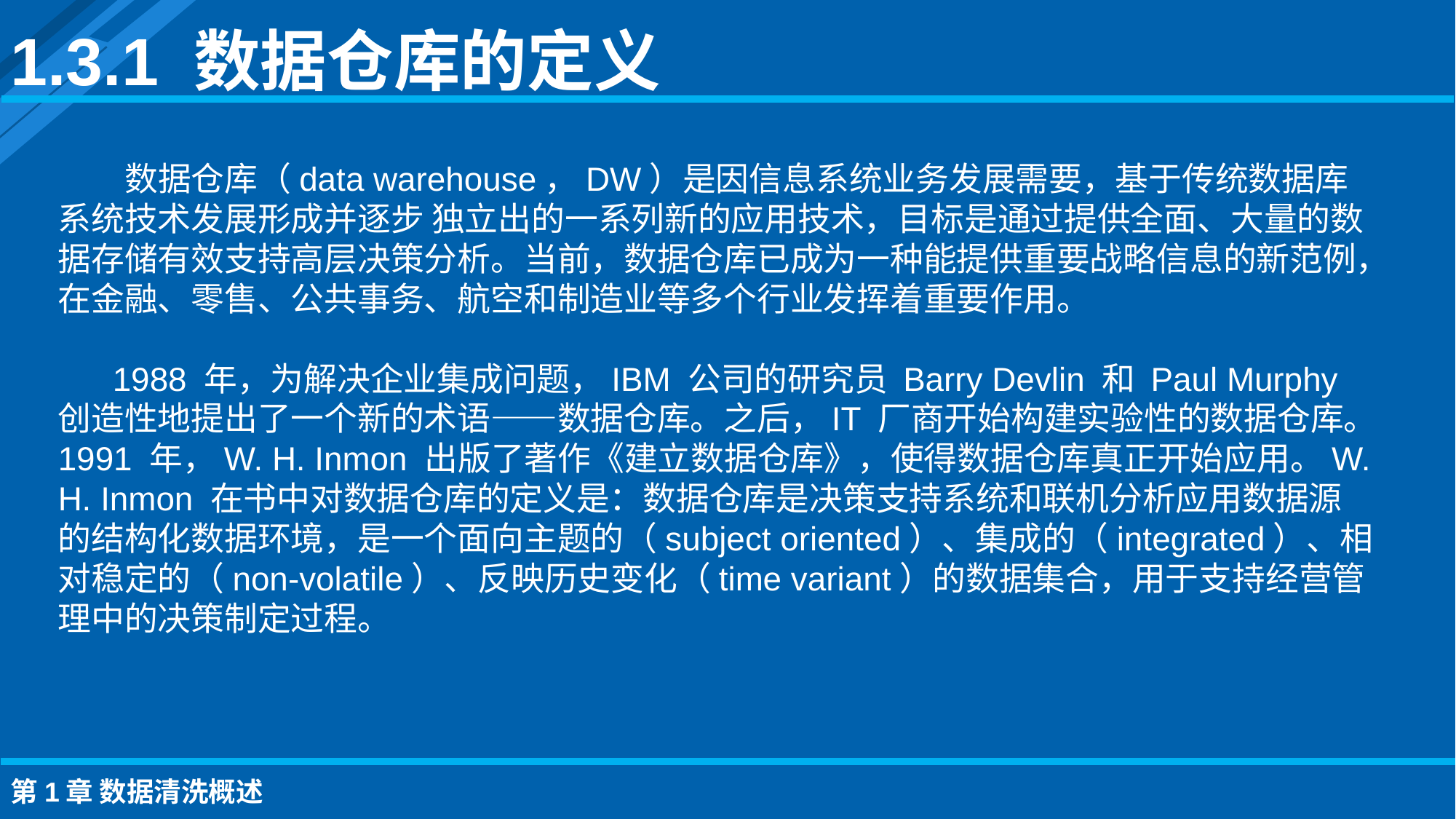

1.3.1 数据仓库的定义

数据仓库（data warehouse，DW）是因信息系统业务发展需要，基于传统数据库系统技术发展形成并逐步 独立出的一系列新的应用技术，目标是通过提供全面、大量的数据存储有效支持高层决策分析。当前，数据仓库已成为一种能提供重要战略信息的新范例，在金融、零售、公共事务、航空和制造业等多个行业发挥着重要作用。

1988 年，为解决企业集成问题，IBM 公司的研究员 Barry Devlin 和 Paul Murphy 创造性地提出了一个新的术语——数据仓库。之后，IT 厂商开始构建实验性的数据仓库。1991 年，W. H. Inmon 出版了著作《建立数据仓库》，使得数据仓库真正开始应用。W. H. Inmon 在书中对数据仓库的定义是：数据仓库是决策支持系统和联机分析应用数据源的结构化数据环境，是一个面向主题的（subject oriented）、集成的（integrated）、相对稳定的（non-volatile）、反映历史变化（time variant）的数据集合，用于支持经营管理中的决策制定过程。
第1章 数据清洗概述